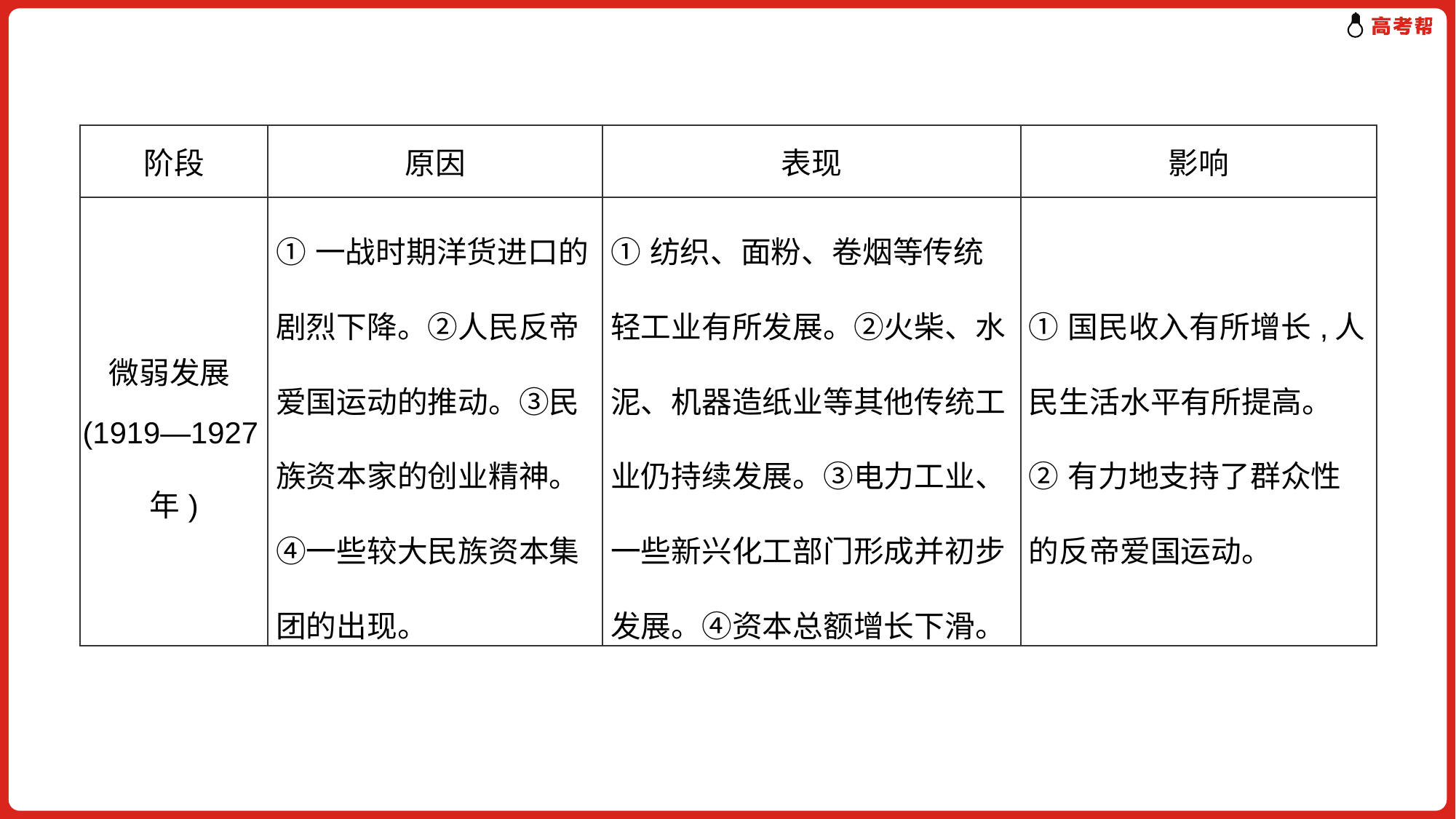

| 阶段 | 原因 | 表现 | 影响 |
| --- | --- | --- | --- |
| 微弱发展(1919—1927年) | ①一战时期洋货进口的剧烈下降。②人民反帝爱国运动的推动。③民族资本家的创业精神。④一些较大民族资本集团的出现。 | ①纺织、面粉、卷烟等传统轻工业有所发展。②火柴、水泥、机器造纸业等其他传统工业仍持续发展。③电力工业、一些新兴化工部门形成并初步发展。④资本总额增长下滑。 | ①国民收入有所增长,人民生活水平有所提高。 ②有力地支持了群众性的反帝爱国运动。 |
| --- | --- | --- | --- |